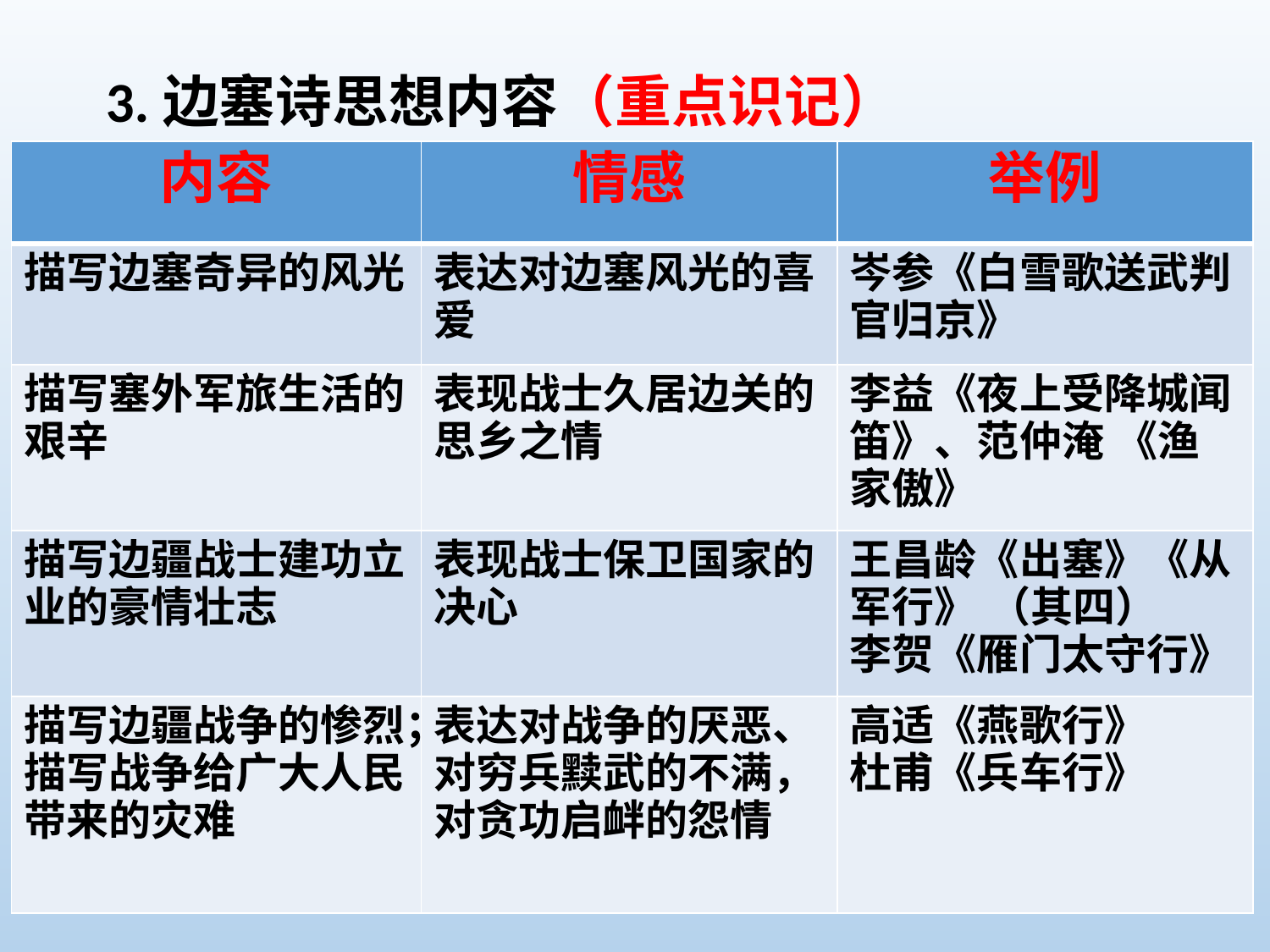

3.边塞诗思想内容（重点识记）
| 内容 | 情感 | 举例 |
| --- | --- | --- |
| 描写边塞奇异的风光 | 表达对边塞风光的喜爱 | 岑参《白雪歌送武判官归京》 |
| 描写塞外军旅生活的艰辛 | 表现战士久居边关的思乡之情 | 李益《夜上受降城闻笛》、范仲淹 《渔家傲》 |
| 描写边疆战士建功立业的豪情壮志 | 表现战士保卫国家的决心 | 王昌龄《出塞》《从军行》 （其四） 李贺《雁门太守行》 |
| 描写边疆战争的惨烈； 描写战争给广大人民带来的灾难 | 表达对战争的厌恶、对穷兵黩武的不满，对贪功启衅的怨情 | 高适《燕歌行》 杜甫《兵车行》 |